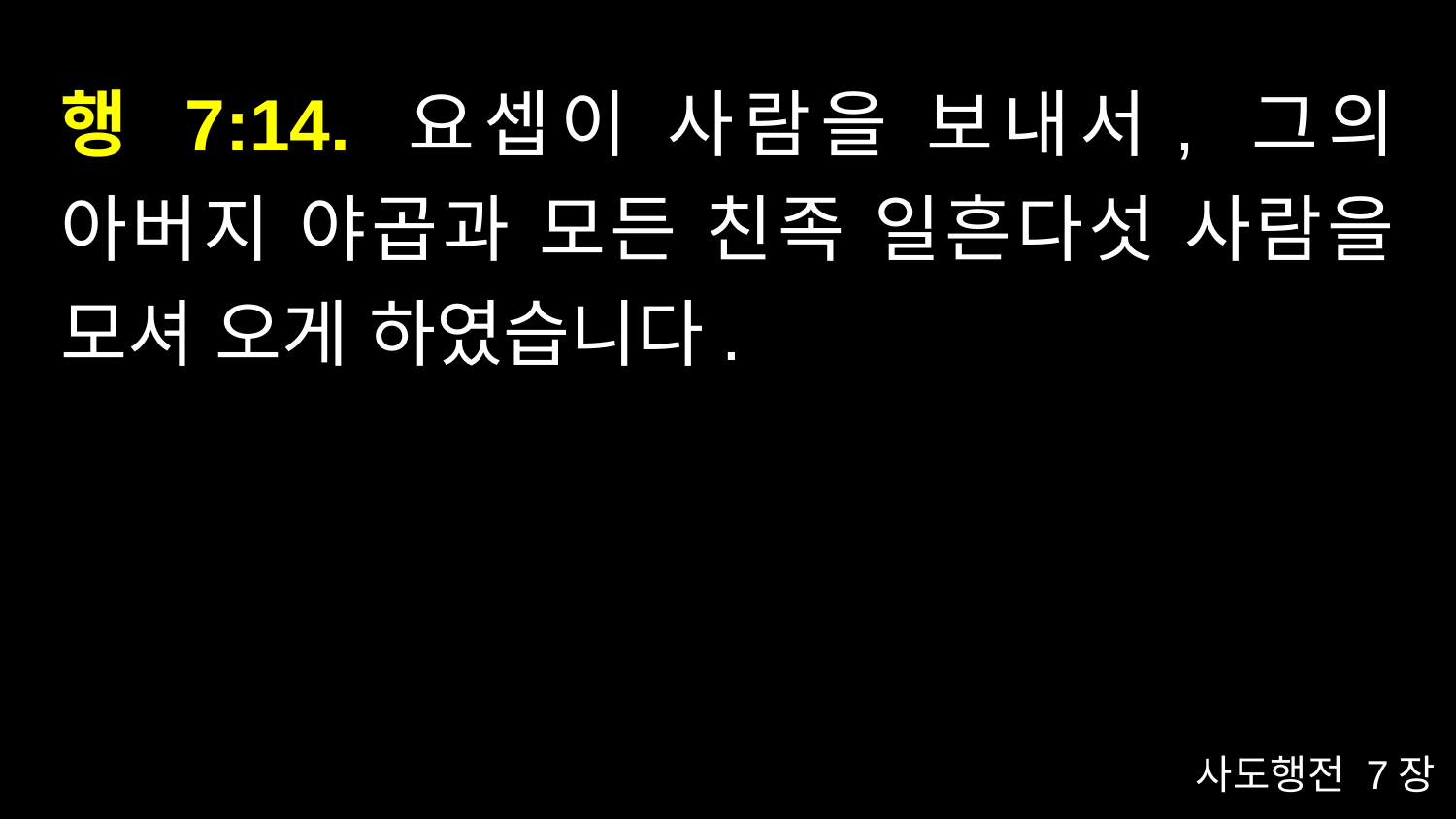

# 행 7:14. 요셉이 사람을 보내서, 그의 아버지 야곱과 모든 친족 일흔다섯 사람을 모셔 오게 하였습니다.
사도행전 7장